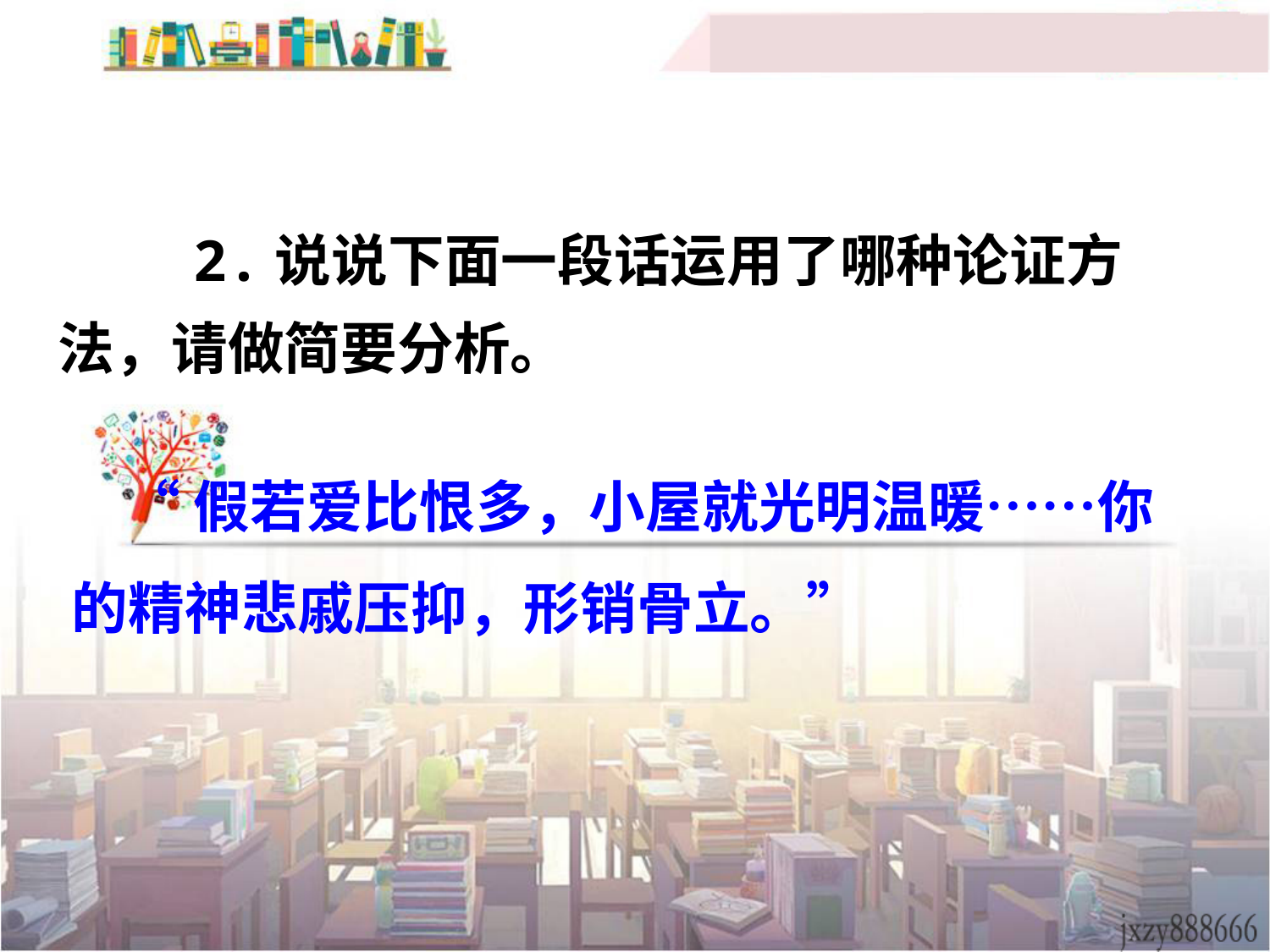

2.说说下面一段话运用了哪种论证方法，请做简要分析。
    “假若爱比恨多，小屋就光明温暖……你的精神悲戚压抑，形销骨立。”